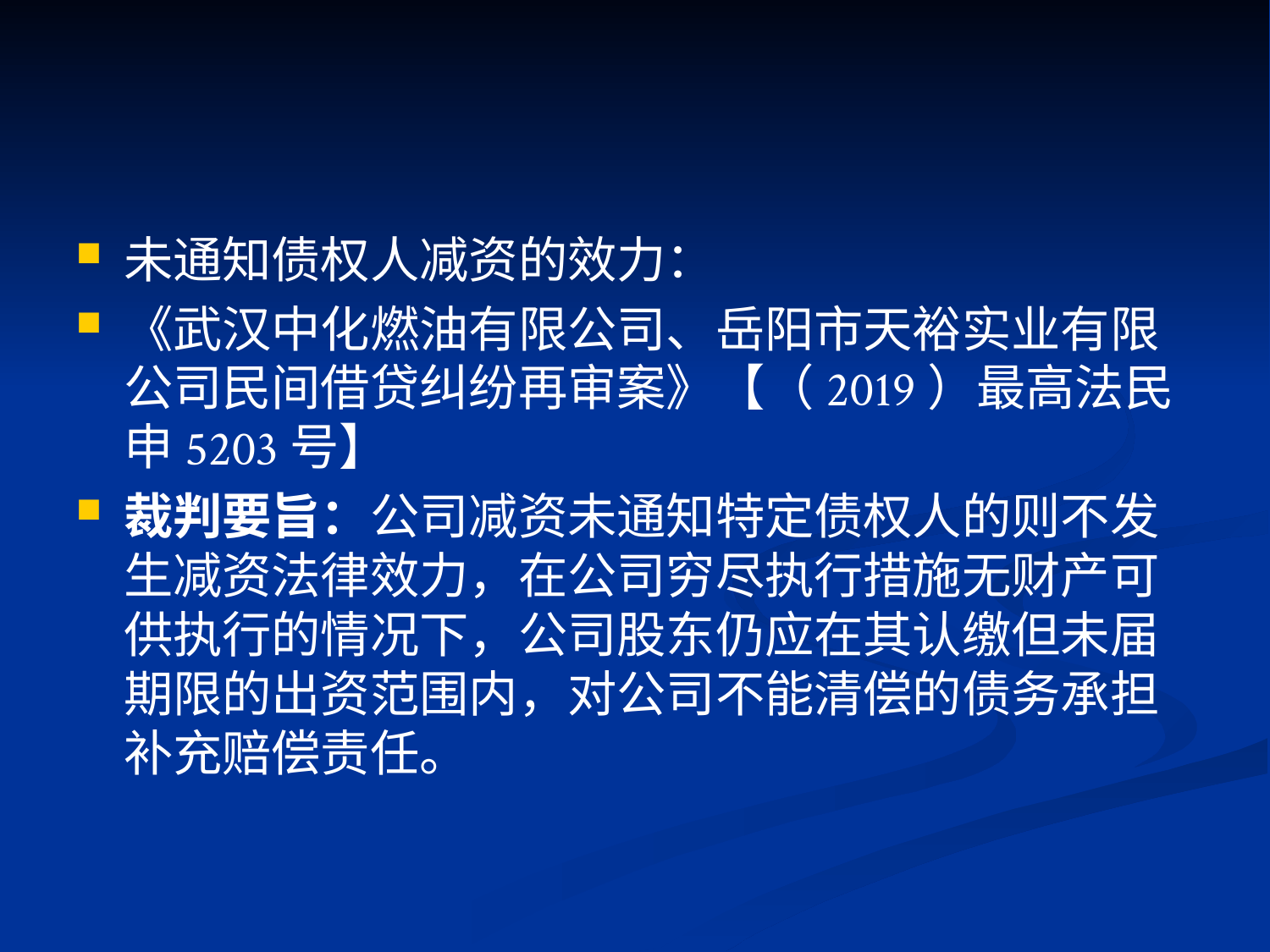

#
未通知债权人减资的效力：
《武汉中化燃油有限公司、岳阳市天裕实业有限公司民间借贷纠纷再审案》【（2019）最高法民申5203号】
裁判要旨：公司减资未通知特定债权人的则不发生减资法律效力，在公司穷尽执行措施无财产可供执行的情况下，公司股东仍应在其认缴但未届期限的出资范围内，对公司不能清偿的债务承担补充赔偿责任。